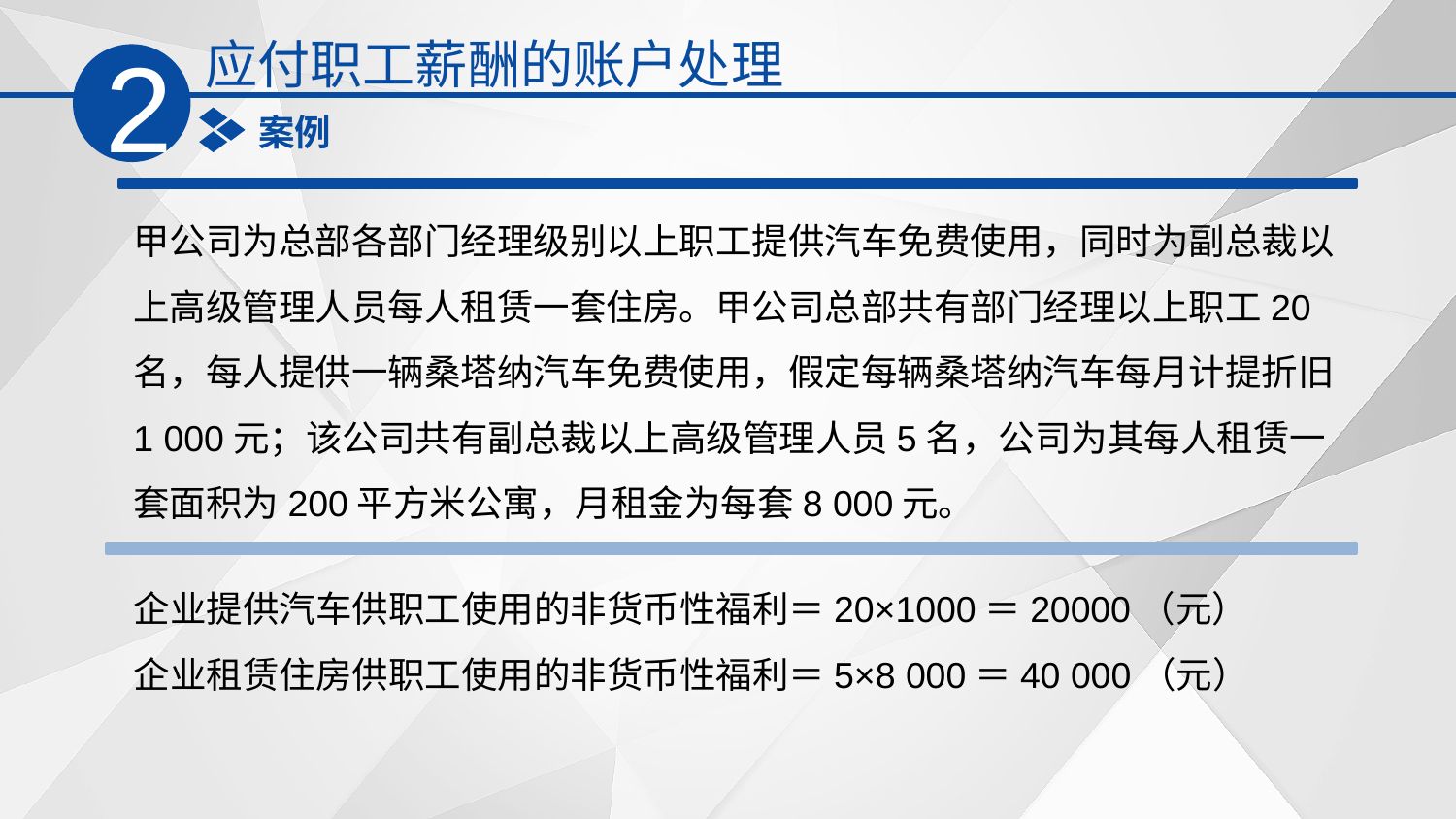

应付职工薪酬的账户处理
2

案例

甲公司为总部各部门经理级别以上职工提供汽车免费使用，同时为副总裁以上高级管理人员每人租赁一套住房。甲公司总部共有部门经理以上职工20名，每人提供一辆桑塔纳汽车免费使用，假定每辆桑塔纳汽车每月计提折旧1 000元；该公司共有副总裁以上高级管理人员5名，公司为其每人租赁一套面积为200平方米公寓，月租金为每套8 000元。

企业提供汽车供职工使用的非货币性福利＝20×1000＝20000（元）
企业租赁住房供职工使用的非货币性福利＝5×8 000＝40 000（元）